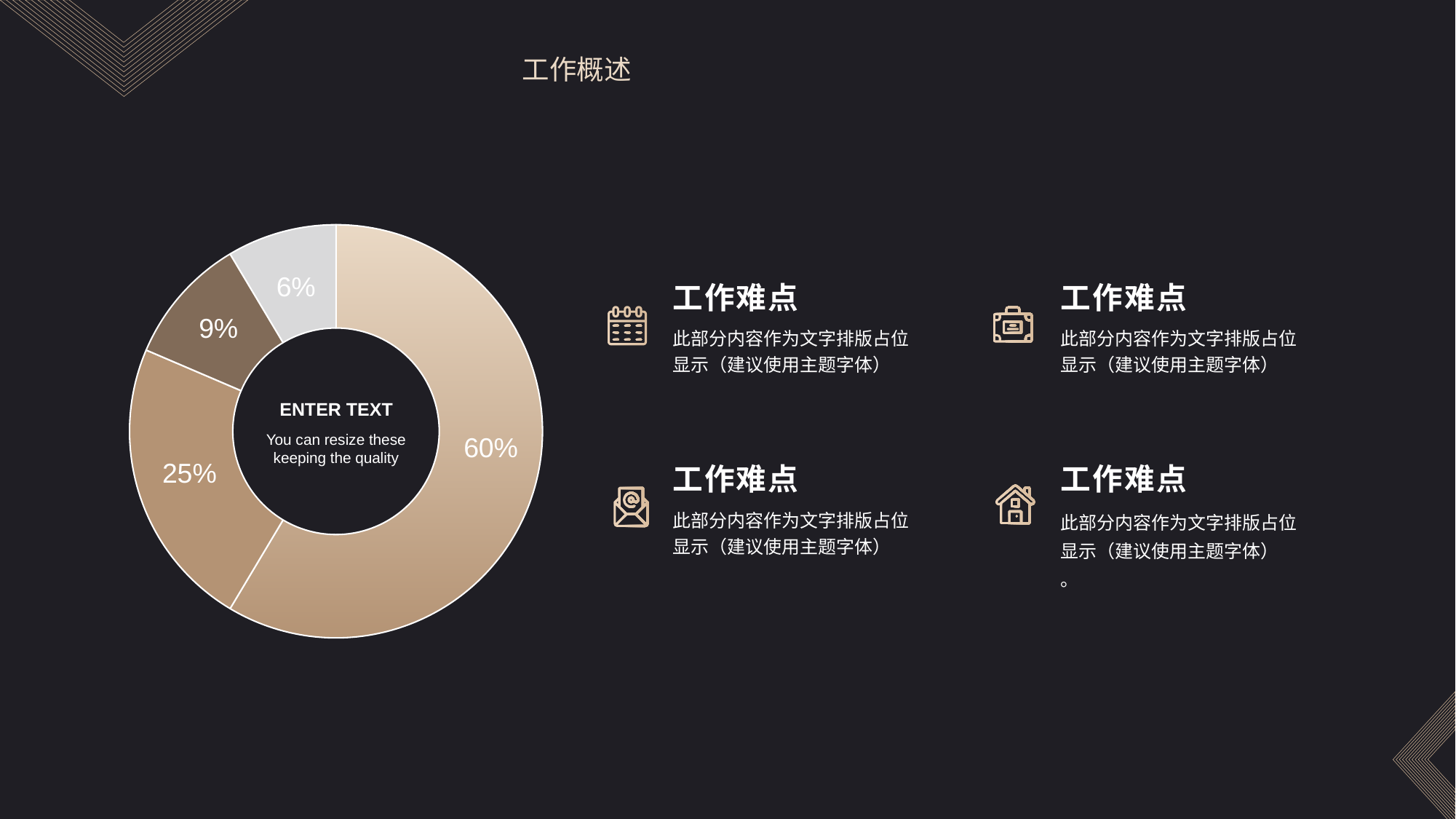

工作概述

### Chart

| Category | 销售额 |
|---|---|
| 第一季度 | 8.2 |
| 第二季度 | 3.2 |
| 第三季度 | 1.4 |
| 第四季度 | 1.2 |
6%
工作难点
工作难点
9%

此部分内容作为文字排版占位显示（建议使用主题字体）
此部分内容作为文字排版占位显示（建议使用主题字体）
ENTER TEXT
You can resize these keeping the quality
60%
25%
工作难点
工作难点

此部分内容作为文字排版占位显示（建议使用主题字体）
此部分内容作为文字排版占位显示（建议使用主题字体）
。